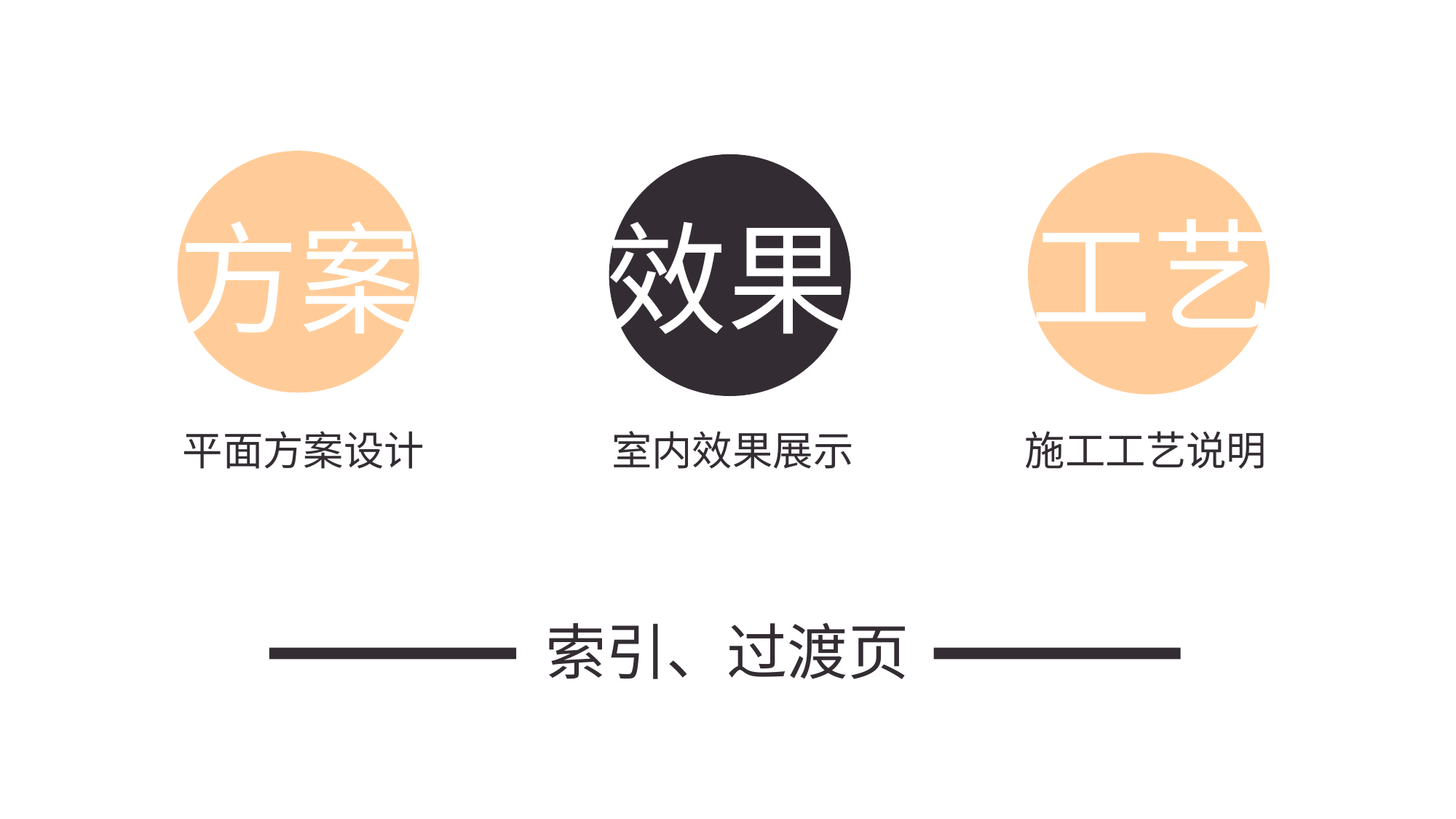

工艺
方案
效果
平面方案设计
室内效果展示
施工工艺说明
索引、过渡页

不要删除